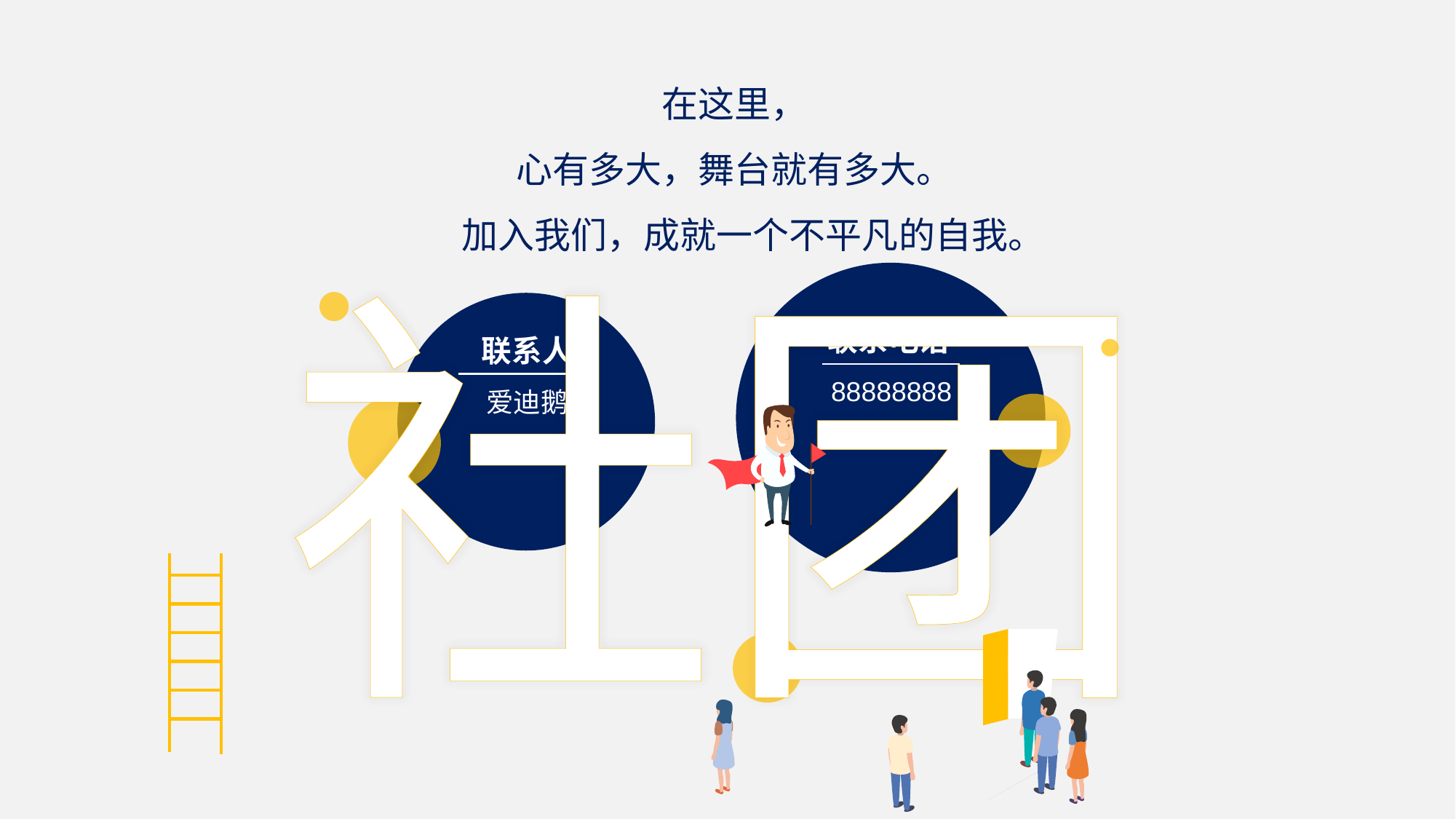

在这里，
心有多大，舞台就有多大。
加入我们，成就一个不平凡的自我。
社团

联系电话
88888888
联系人
爱迪鹅